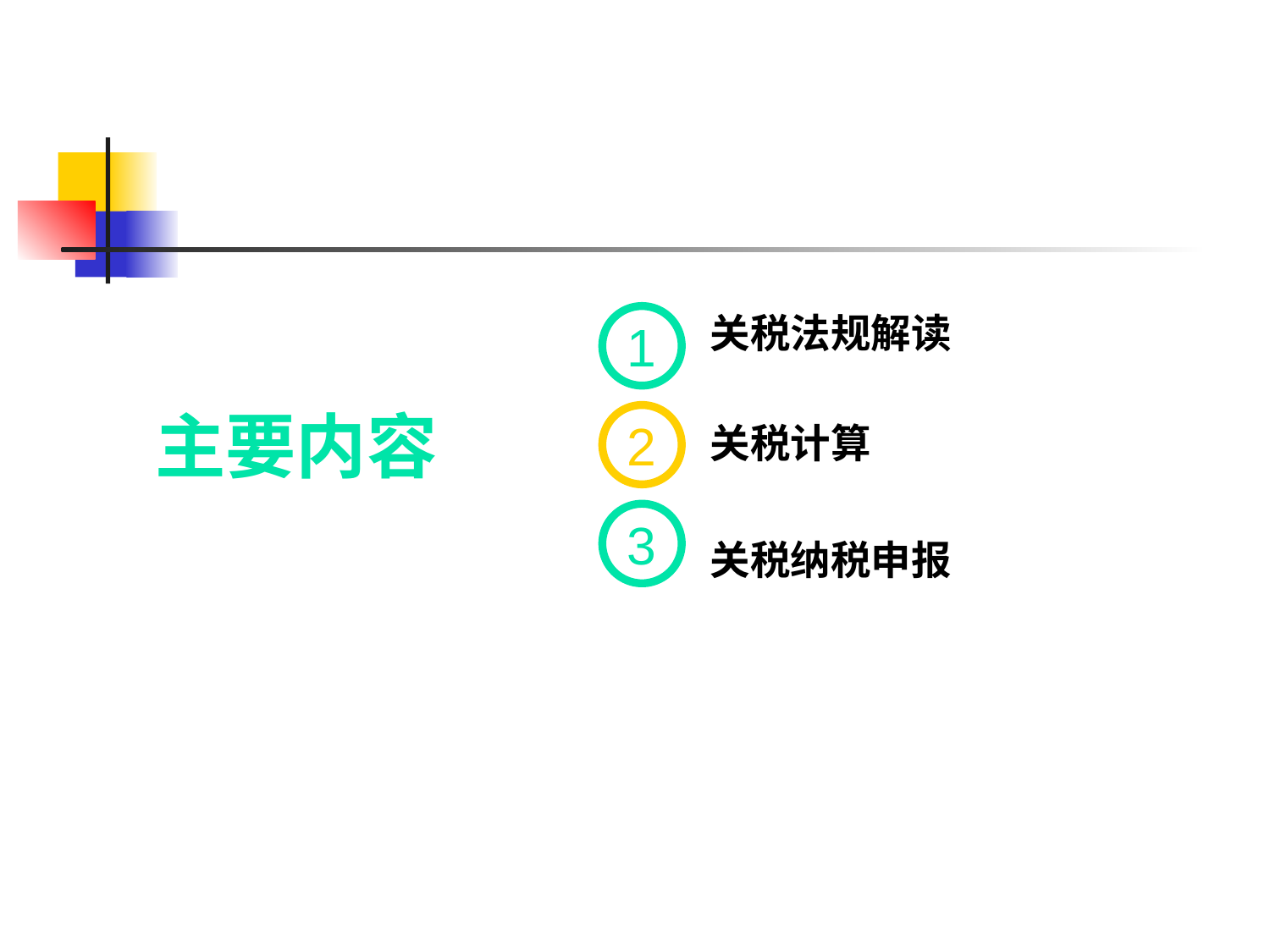

1
关税法规解读

主要内容
2
关税计算

3
关税纳税申报